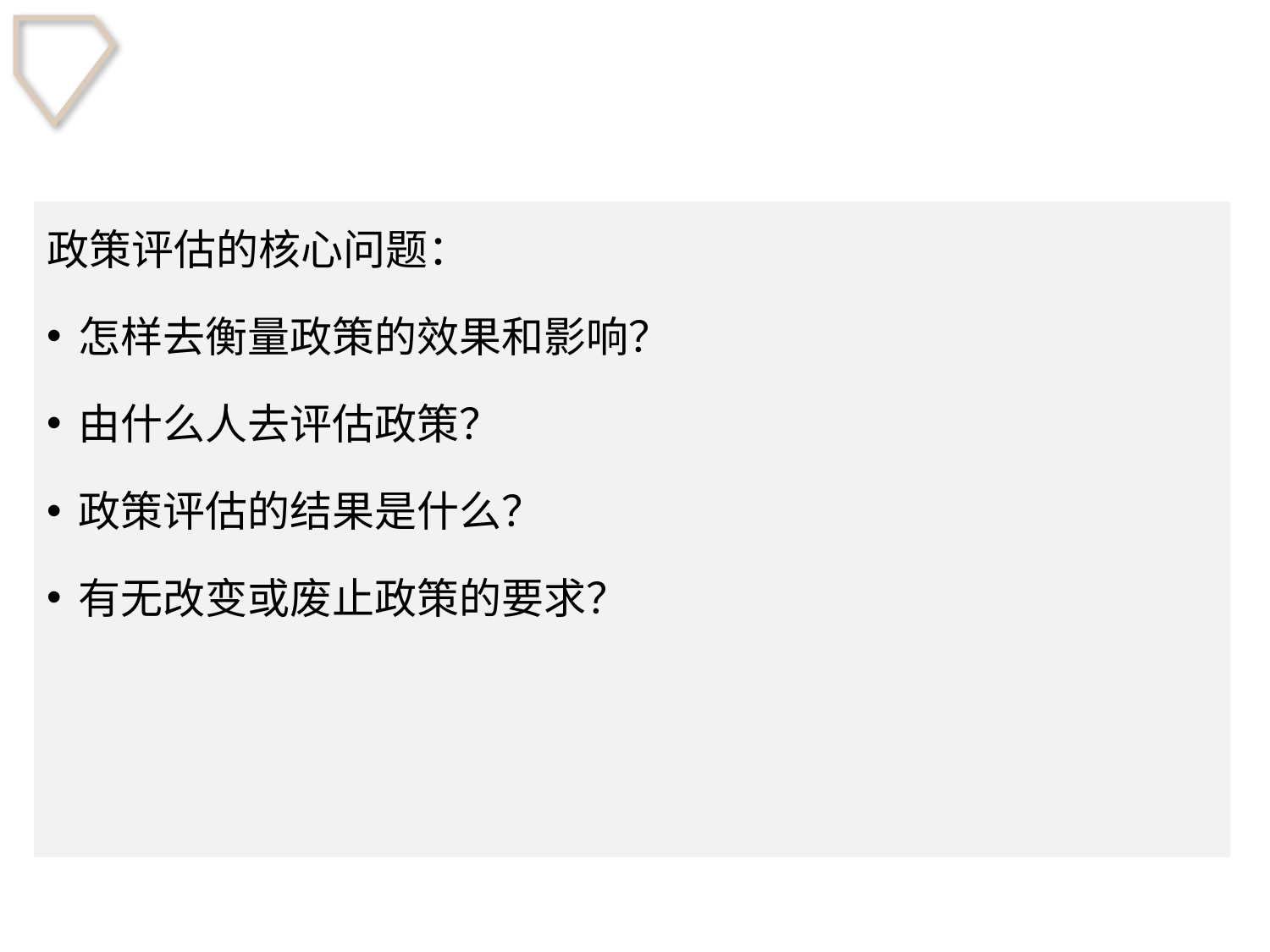

政策评估的核心问题：
怎样去衡量政策的效果和影响？
由什么人去评估政策？
政策评估的结果是什么？
有无改变或废止政策的要求？